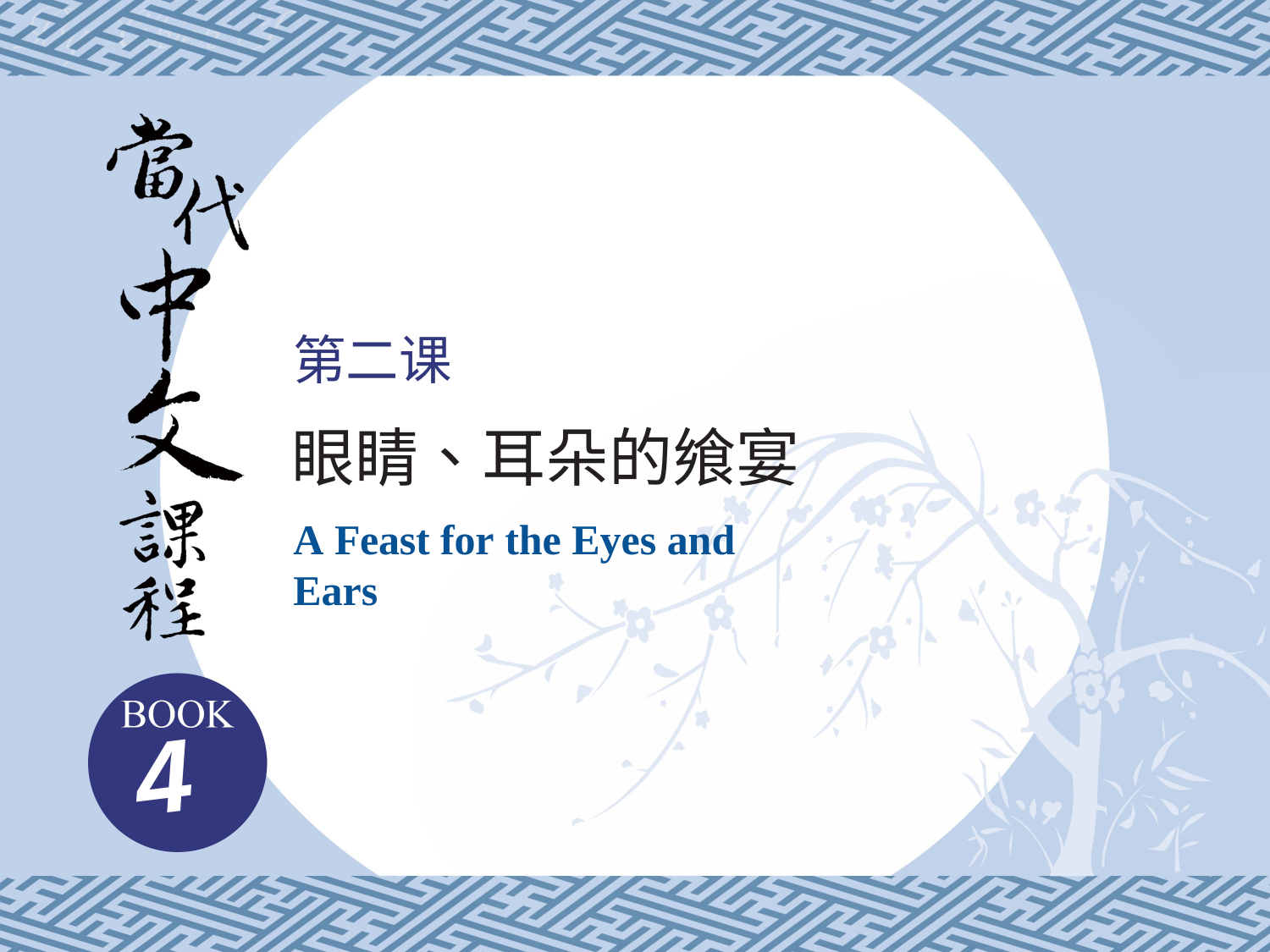

第二课
眼睛、耳朵的飨宴
A Feast for the Eyes and Ears
4